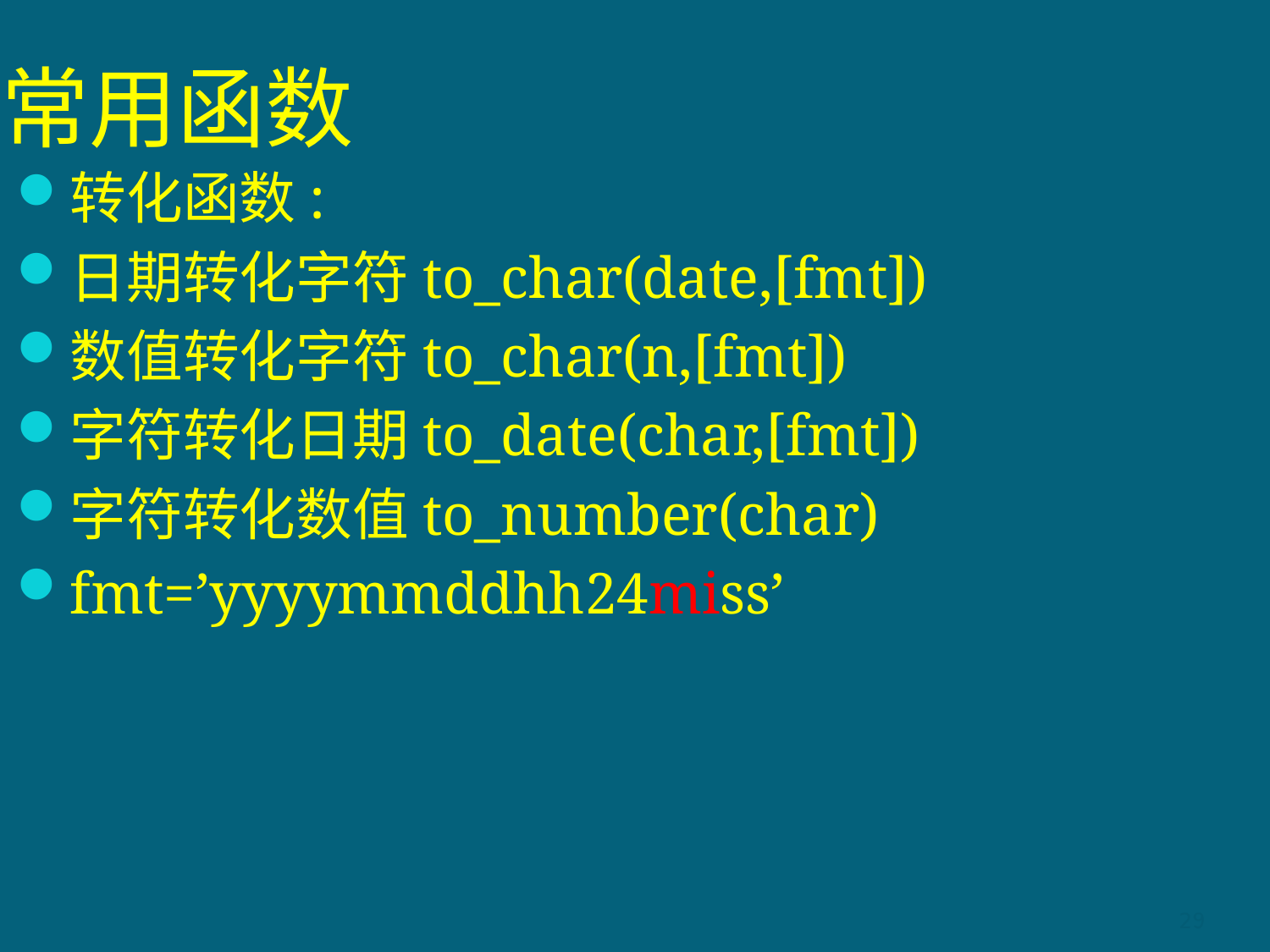

# 常用函数
转化函数:
日期转化字符to_char(date,[fmt])
数值转化字符to_char(n,[fmt])
字符转化日期to_date(char,[fmt])
字符转化数值to_number(char)
fmt=’yyyymmddhh24miss’

29